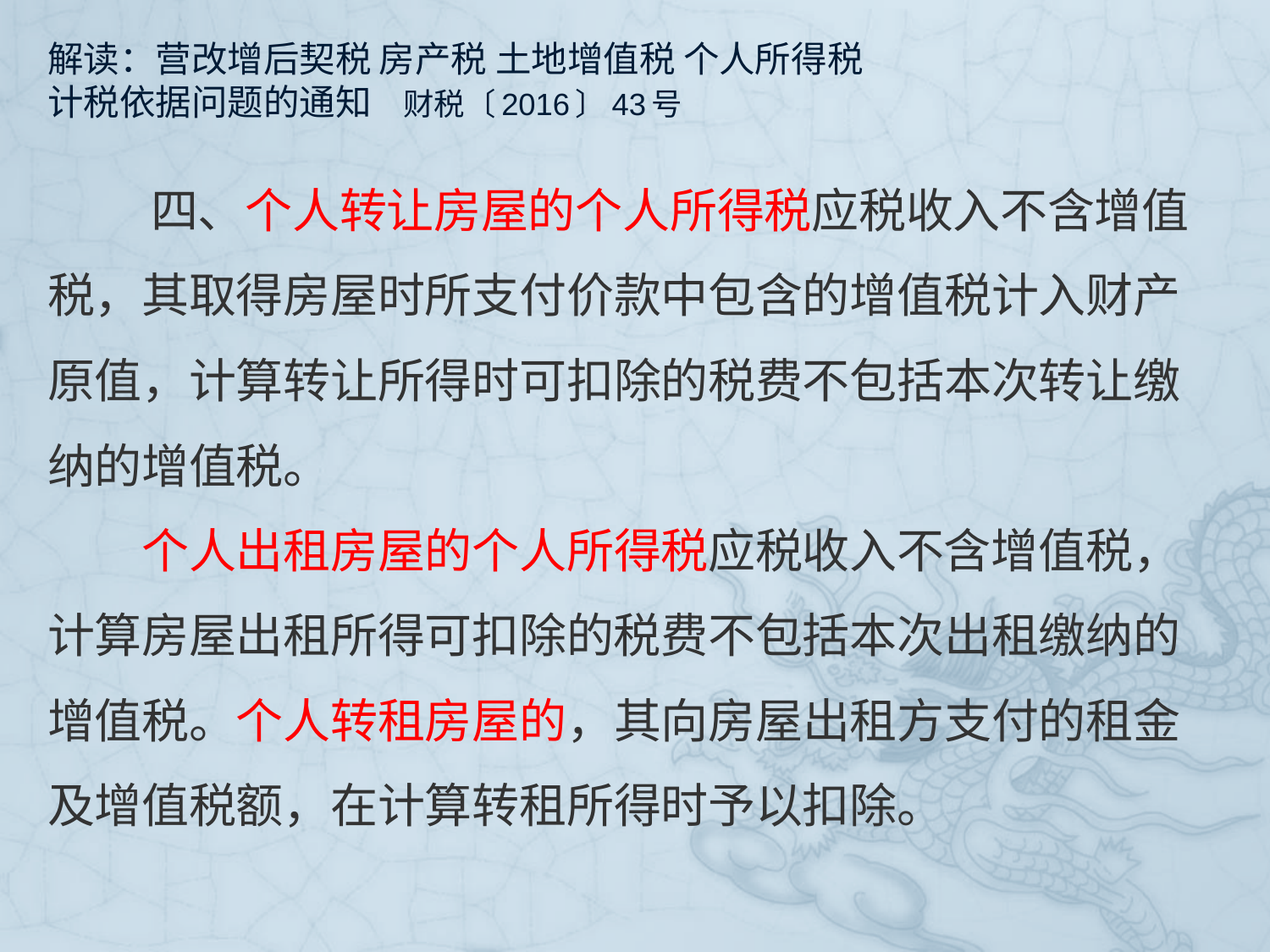

# 解读：营改增后契税 房产税 土地增值税 个人所得税 计税依据问题的通知    财税〔2016〕43号
　四、个人转让房屋的个人所得税应税收入不含增值税，其取得房屋时所支付价款中包含的增值税计入财产原值，计算转让所得时可扣除的税费不包括本次转让缴纳的增值税。
　　个人出租房屋的个人所得税应税收入不含增值税，计算房屋出租所得可扣除的税费不包括本次出租缴纳的增值税。个人转租房屋的，其向房屋出租方支付的租金及增值税额，在计算转租所得时予以扣除。